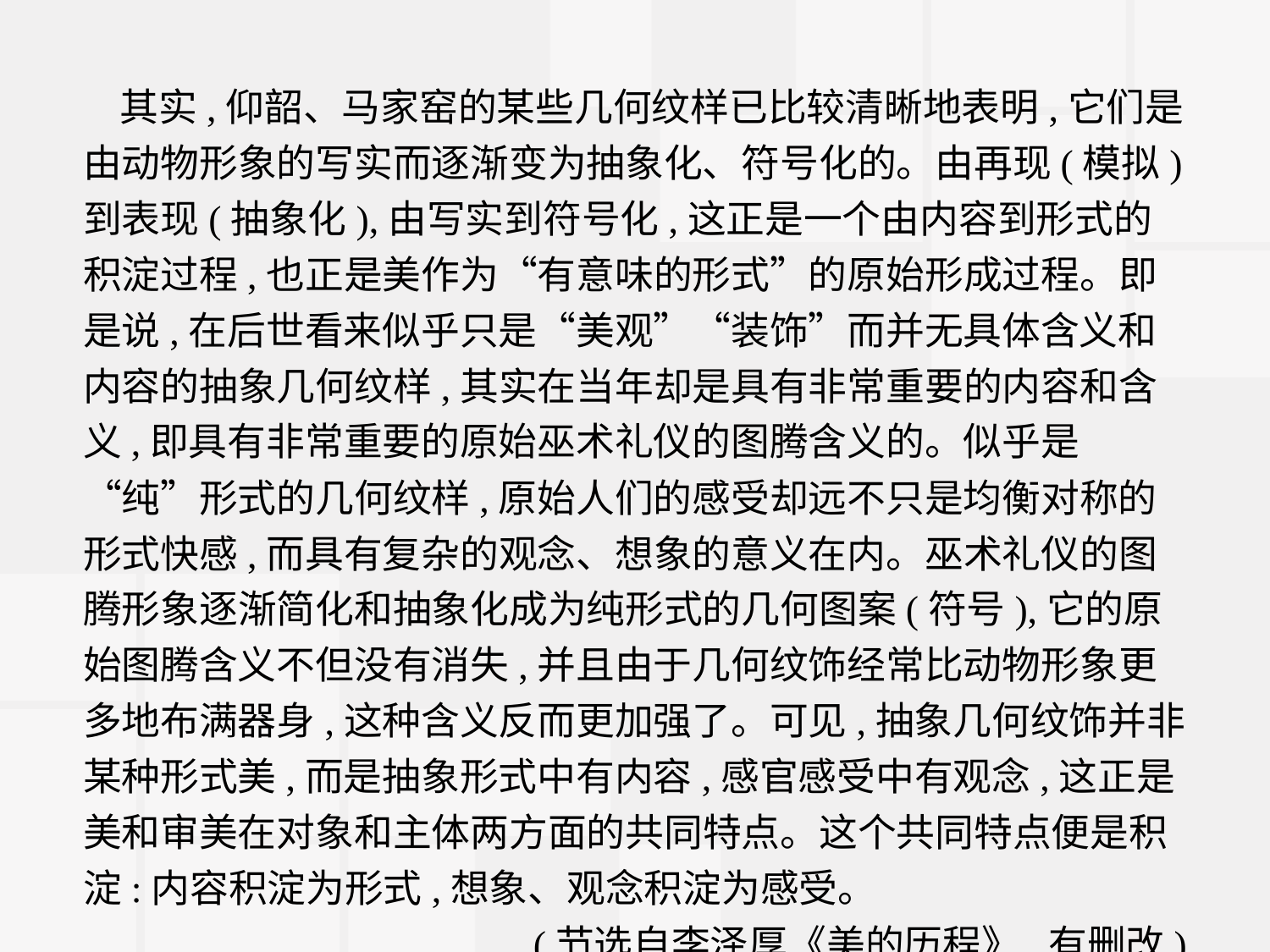

其实,仰韶、马家窑的某些几何纹样已比较清晰地表明,它们是由动物形象的写实而逐渐变为抽象化、符号化的。由再现(模拟)到表现(抽象化),由写实到符号化,这正是一个由内容到形式的积淀过程,也正是美作为“有意味的形式”的原始形成过程。即是说,在后世看来似乎只是“美观”“装饰”而并无具体含义和内容的抽象几何纹样,其实在当年却是具有非常重要的内容和含义,即具有非常重要的原始巫术礼仪的图腾含义的。似乎是“纯”形式的几何纹样,原始人们的感受却远不只是均衡对称的形式快感,而具有复杂的观念、想象的意义在内。巫术礼仪的图腾形象逐渐简化和抽象化成为纯形式的几何图案(符号),它的原始图腾含义不但没有消失,并且由于几何纹饰经常比动物形象更多地布满器身,这种含义反而更加强了。可见,抽象几何纹饰并非某种形式美,而是抽象形式中有内容,感官感受中有观念,这正是美和审美在对象和主体两方面的共同特点。这个共同特点便是积淀:内容积淀为形式,想象、观念积淀为感受。
(节选自李泽厚《美的历程》,有删改)